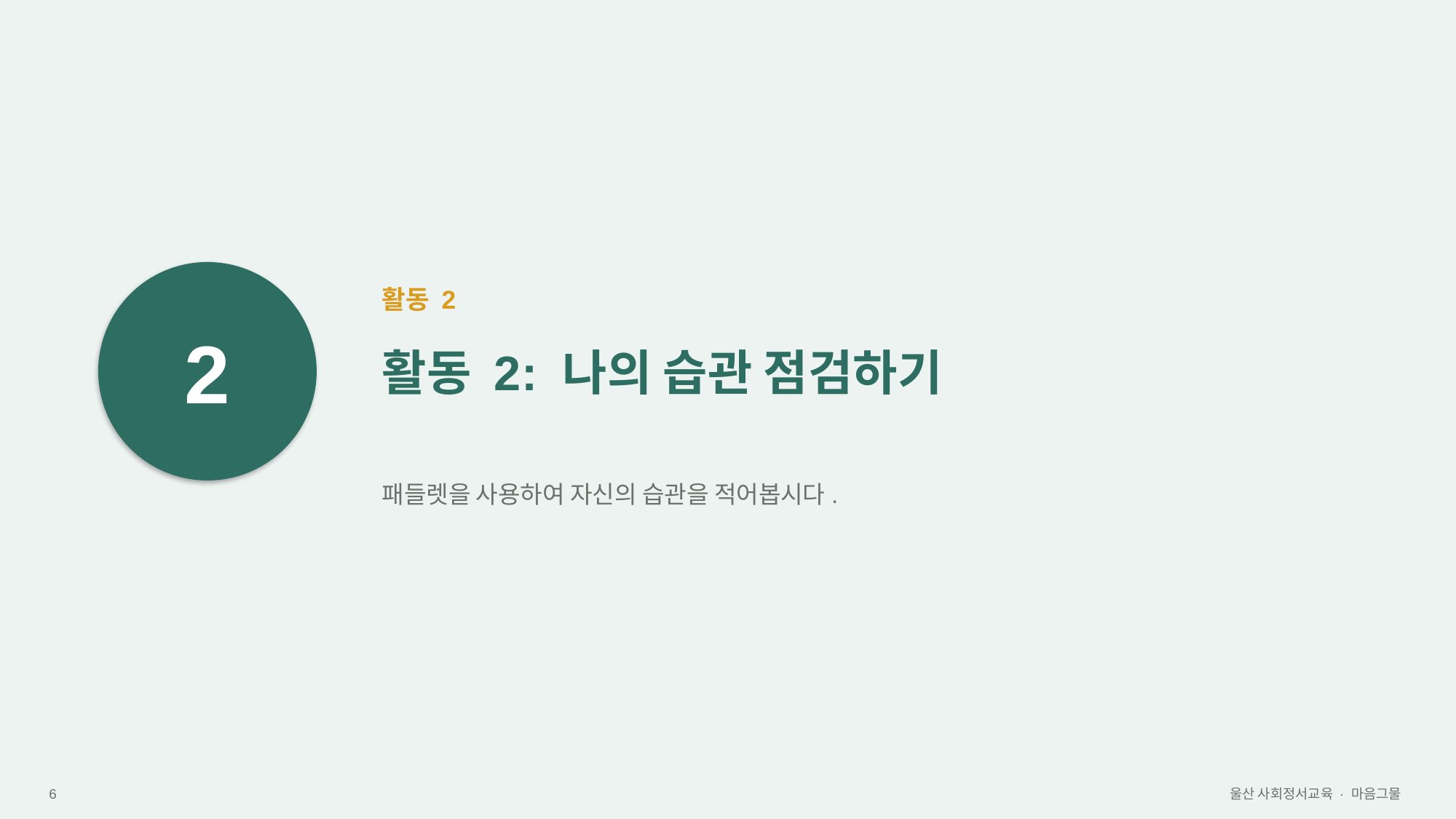

2
활동 2
활동 2: 나의 습관 점검하기
패들렛을 사용하여 자신의 습관을 적어봅시다.
6
울산 사회정서교육 · 마음그물